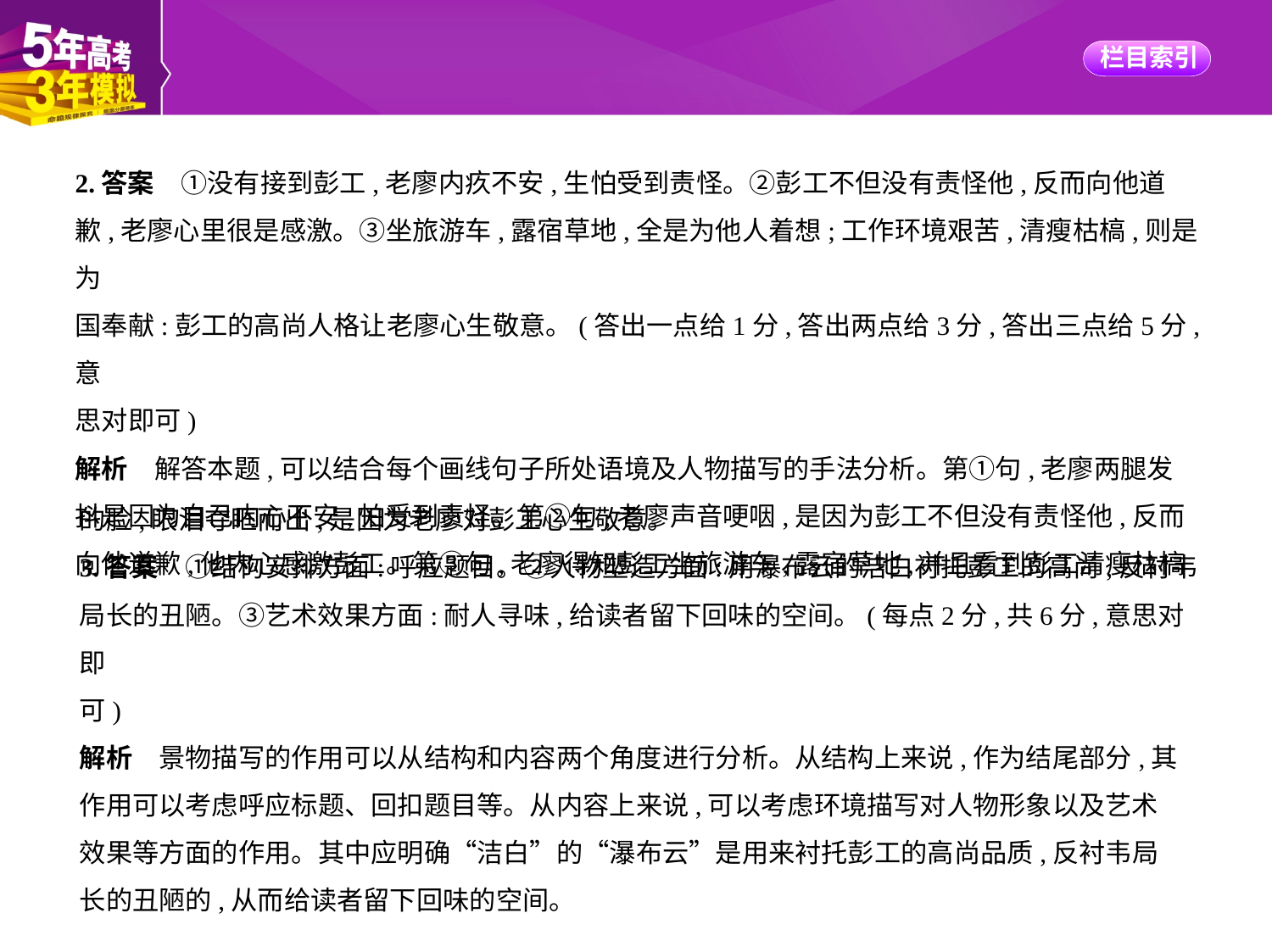

2.答案　①没有接到彭工,老廖内疚不安,生怕受到责怪。②彭工不但没有责怪他,反而向他道
歉,老廖心里很是感激。③坐旅游车,露宿草地,全是为他人着想;工作环境艰苦,清瘦枯槁,则是为
国奉献:彭工的高尚人格让老廖心生敬意。(答出一点给1分,答出两点给3分,答出三点给5分,意
思对即可)
解析　解答本题,可以结合每个画线句子所处语境及人物描写的手法分析。第①句,老廖两腿发
抖是因为自己内心不安,怕受到责怪。第②句,老廖声音哽咽,是因为彭工不但没有责怪他,反而
向他道歉,他内心感激彭工。第③句,老廖得知彭工坐旅游车,露宿草地,并且看到彭工清瘦枯槁
的脸,眼泪夺眶而出,是因为老廖对彭工心生敬意。
3.答案　①结构安排方面:呼应题目。②人物塑造方面:用瀑布云的洁白衬托彭工的高尚,反衬韦
局长的丑陋。③艺术效果方面:耐人寻味,给读者留下回味的空间。(每点2分,共6分,意思对即
可)
解析　景物描写的作用可以从结构和内容两个角度进行分析。从结构上来说,作为结尾部分,其
作用可以考虑呼应标题、回扣题目等。从内容上来说,可以考虑环境描写对人物形象以及艺术
效果等方面的作用。其中应明确“洁白”的“瀑布云”是用来衬托彭工的高尚品质,反衬韦局
长的丑陋的,从而给读者留下回味的空间。